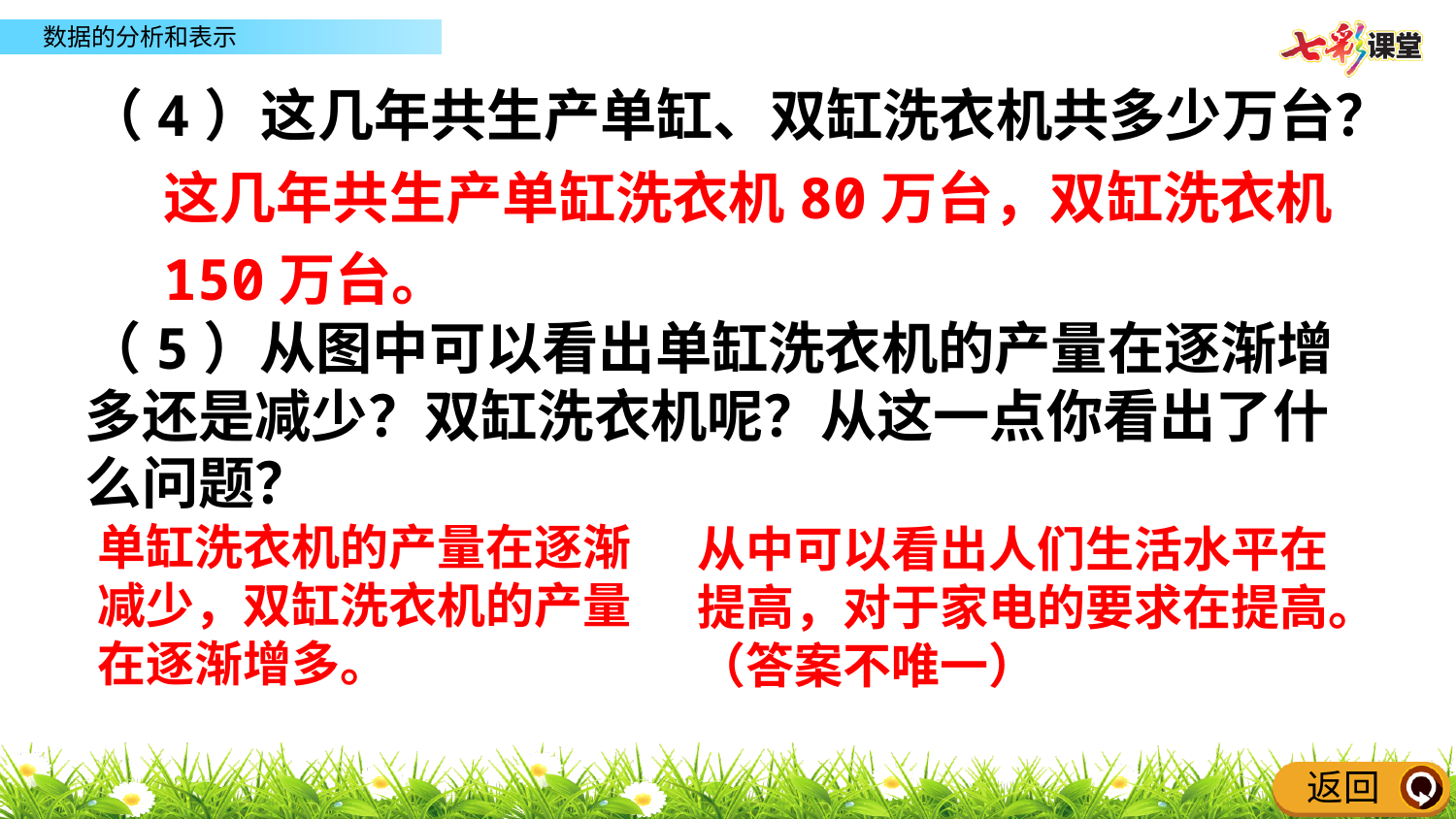

（4）这几年共生产单缸、双缸洗衣机共多少万台？
这几年共生产单缸洗衣机80万台，双缸洗衣机150万台。
（5）从图中可以看出单缸洗衣机的产量在逐渐增多还是减少？双缸洗衣机呢？从这一点你看出了什么问题？
单缸洗衣机的产量在逐渐减少，双缸洗衣机的产量在逐渐增多。
从中可以看出人们生活水平在提高，对于家电的要求在提高。（答案不唯一）